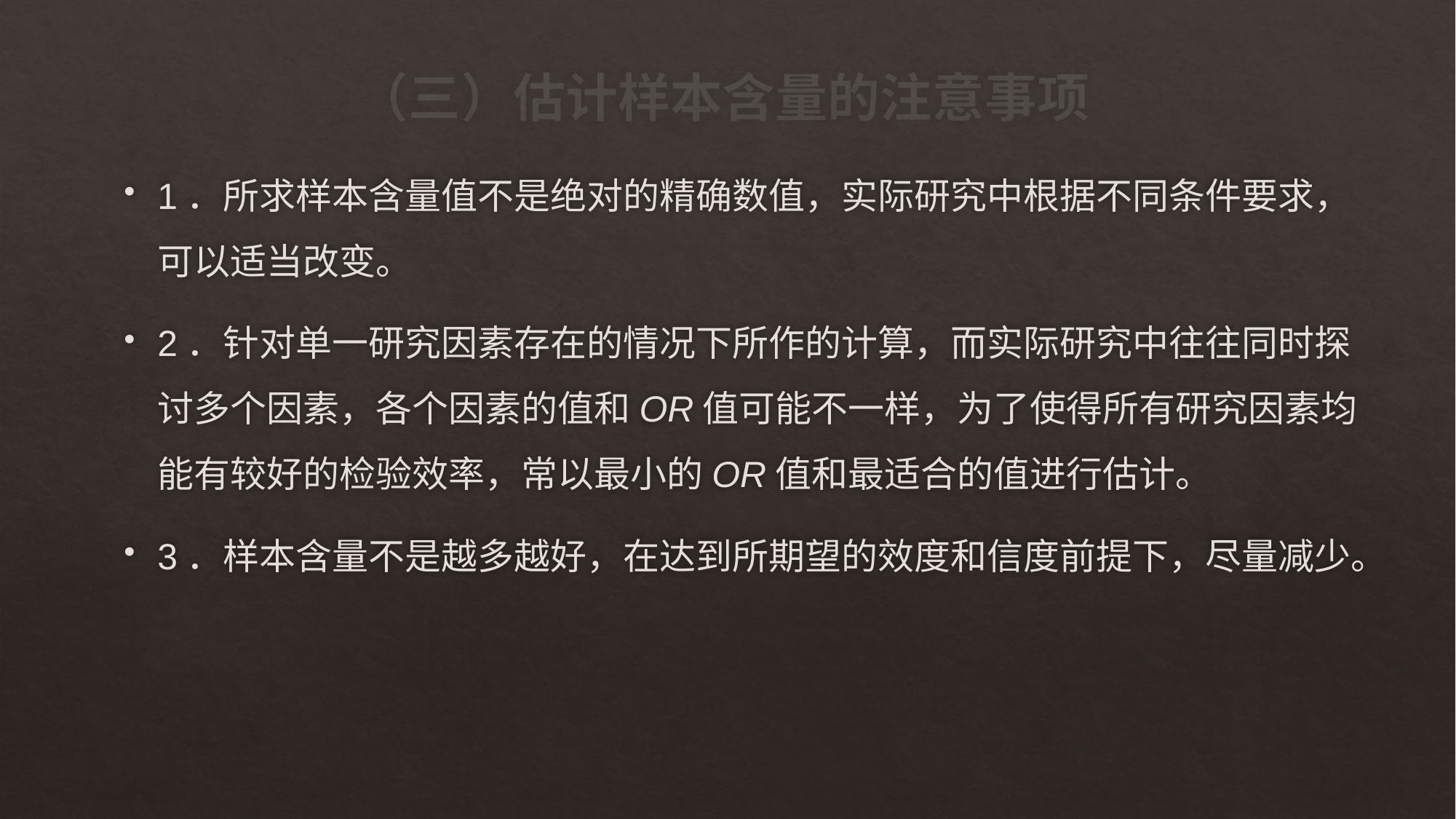

# （三）估计样本含量的注意事项
1．所求样本含量值不是绝对的精确数值，实际研究中根据不同条件要求，可以适当改变。
2．针对单一研究因素存在的情况下所作的计算，而实际研究中往往同时探讨多个因素，各个因素的值和OR值可能不一样，为了使得所有研究因素均能有较好的检验效率，常以最小的OR值和最适合的值进行估计。
3．样本含量不是越多越好，在达到所期望的效度和信度前提下，尽量减少。